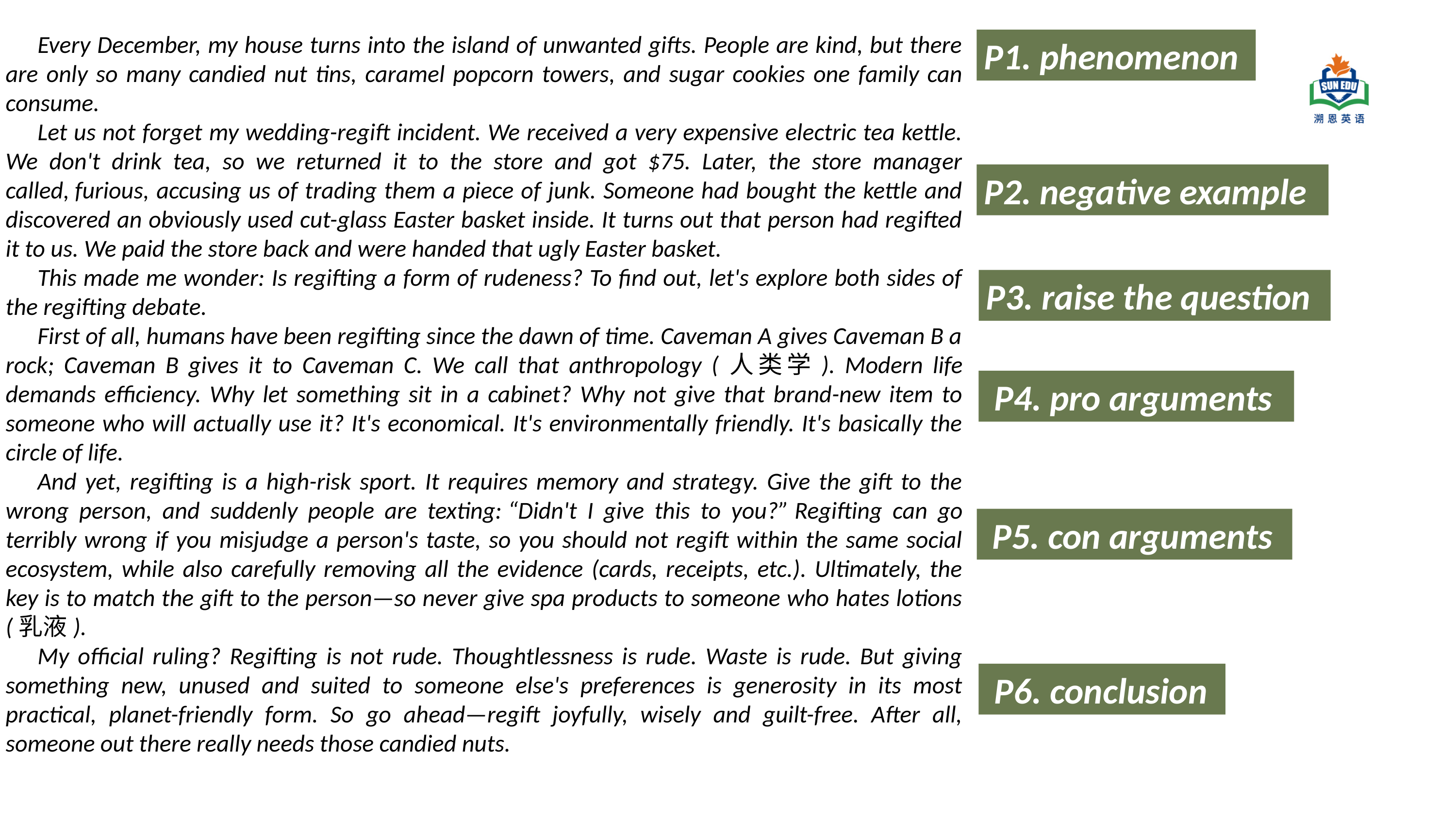

Every December, my house turns into the island of unwanted gifts. People are kind, but there are only so many candied nut tins, caramel popcorn towers, and sugar cookies one family can consume.
Let us not forget my wedding-regift incident. We received a very expensive electric tea kettle. We don't drink tea, so we returned it to the store and got $75. Later, the store manager called, furious, accusing us of trading them a piece of junk. Someone had bought the kettle and discovered an obviously used cut-glass Easter basket inside. It turns out that person had regifted it to us. We paid the store back and were handed that ugly Easter basket.
This made me wonder: Is regifting a form of rudeness? To find out, let's explore both sides of the regifting debate.
First of all, humans have been regifting since the dawn of time. Caveman A gives Caveman B a rock; Caveman B gives it to Caveman C. We call that anthropology (人类学). Modern life demands efficiency. Why let something sit in a cabinet? Why not give that brand-new item to someone who will actually use it? It's economical. It's environmentally friendly. It's basically the circle of life.
And yet, regifting is a high-risk sport. It requires memory and strategy. Give the gift to the wrong person, and suddenly people are texting: “Didn't I give this to you?” Regifting can go terribly wrong if you misjudge a person's taste, so you should not regift within the same social ecosystem, while also carefully removing all the evidence (cards, receipts, etc.). Ultimately, the key is to match the gift to the person—so never give spa products to someone who hates lotions (乳液).
My official ruling? Regifting is not rude. Thoughtlessness is rude. Waste is rude. But giving something new, unused and suited to someone else's preferences is generosity in its most practical, planet-friendly form. So go ahead—regift joyfully, wisely and guilt-free. After all, someone out there really needs those candied nuts.
P1. phenomenon
P2. negative example
P3. raise the question
 P4. pro arguments
 P5. con arguments
 P6. conclusion